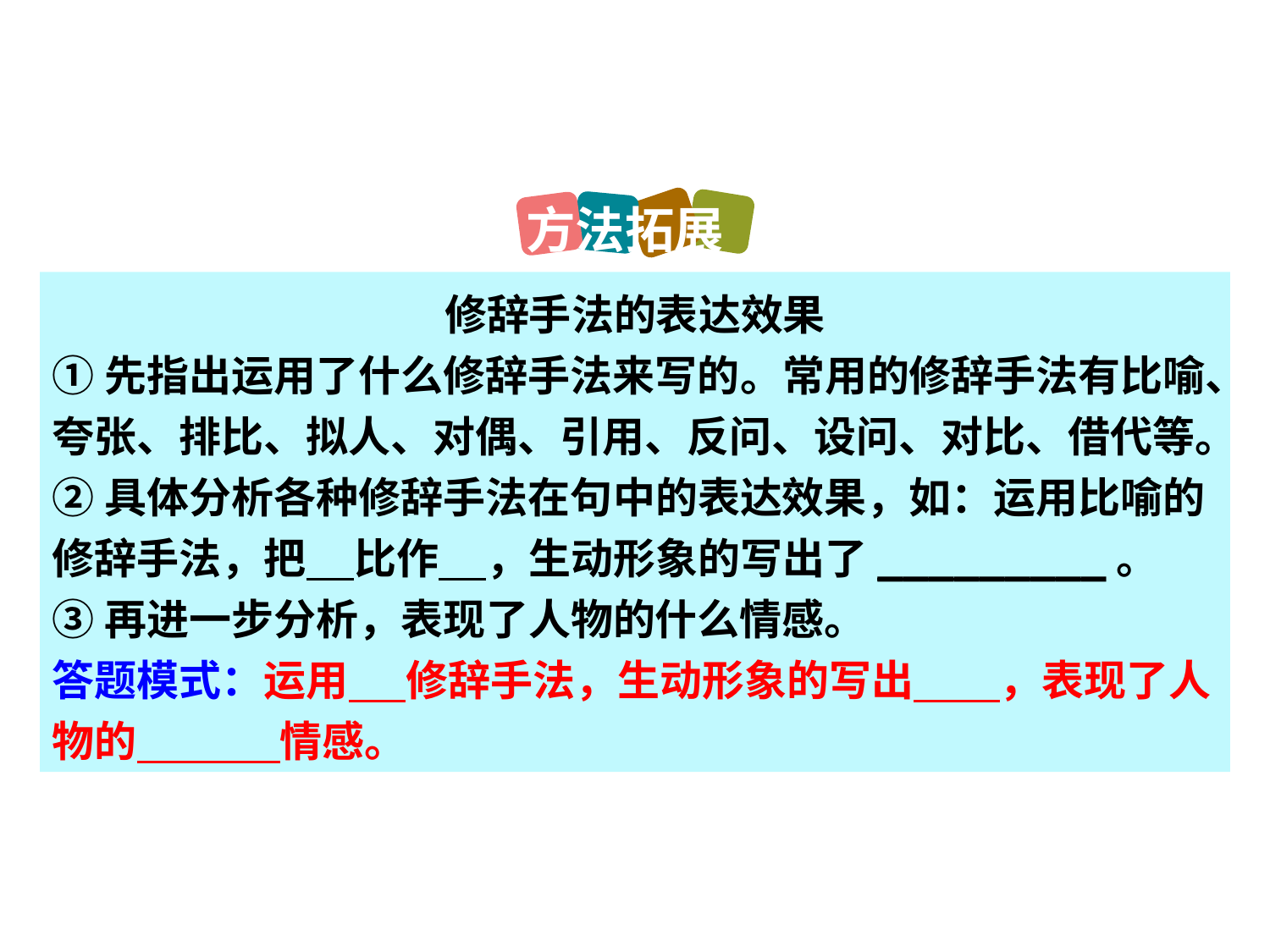

方法拓展

修辞手法的表达效果
①先指出运用了什么修辞手法来写的。常用的修辞手法有比喻、夸张、排比、拟人、对偶、引用、反问、设问、对比、借代等。
②具体分析各种修辞手法在句中的表达效果，如：运用比喻的修辞手法，把     比作     ，生动形象的写出了_________。
③再进一步分析，表现了人物的什么情感。
答题模式：运用      修辞手法，生动形象的写出         ，表现了人物的               情感。